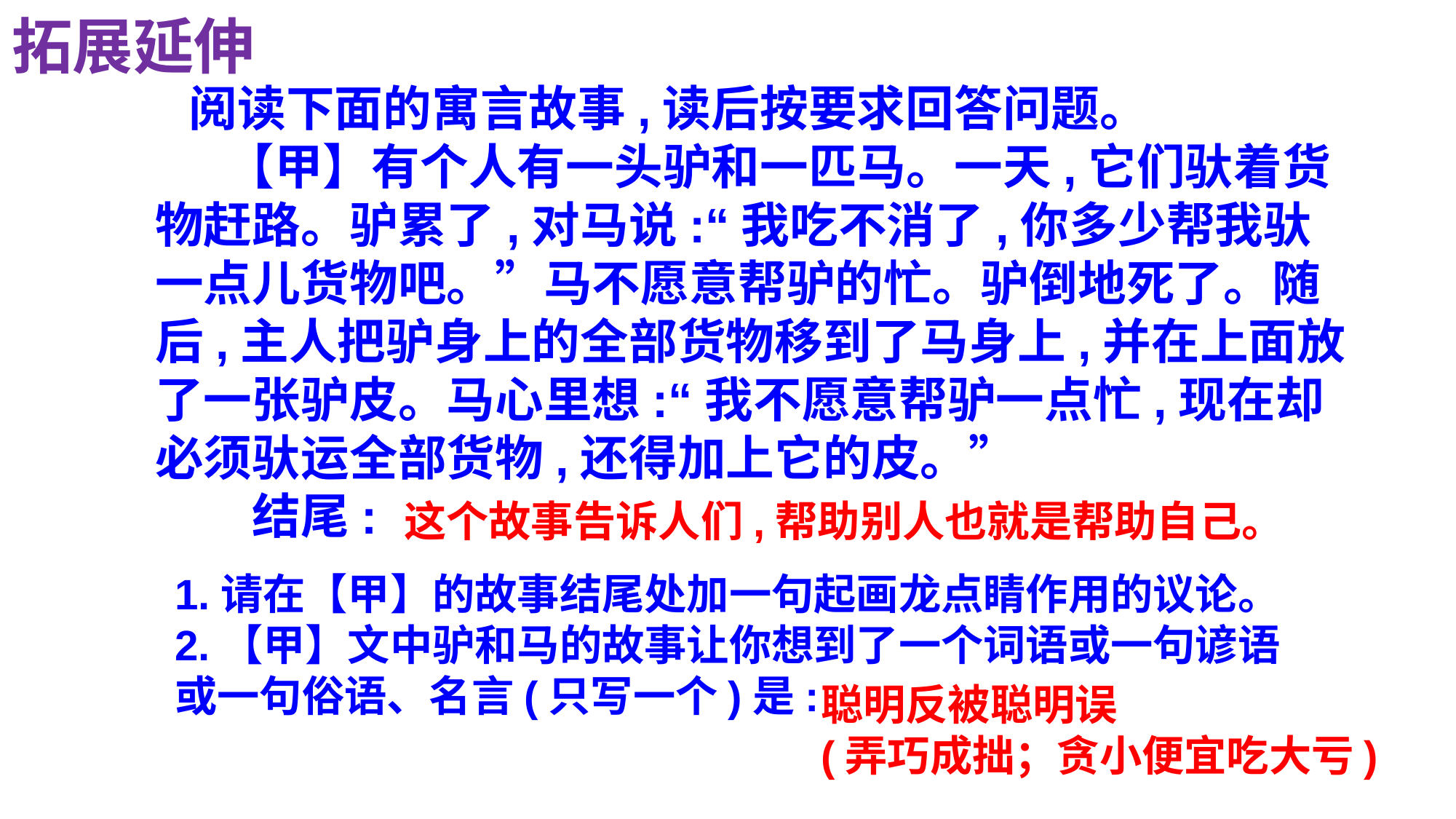

拓展延伸
  阅读下面的寓言故事,读后按要求回答问题。
　  【甲】有个人有一头驴和一匹马。一天,它们驮着货物赶路。驴累了,对马说:“我吃不消了,你多少帮我驮一点儿货物吧。”马不愿意帮驴的忙。驴倒地死了。随后,主人把驴身上的全部货物移到了马身上,并在上面放了一张驴皮。马心里想:“我不愿意帮驴一点忙,现在却必须驮运全部货物,还得加上它的皮。”
　　结尾:
这个故事告诉人们,帮助别人也就是帮助自己。
1.请在【甲】的故事结尾处加一句起画龙点睛作用的议论。
2.【甲】文中驴和马的故事让你想到了一个词语或一句谚语
或一句俗语、名言(只写一个)是:
聪明反被聪明误
(弄巧成拙；贪小便宜吃大亏)